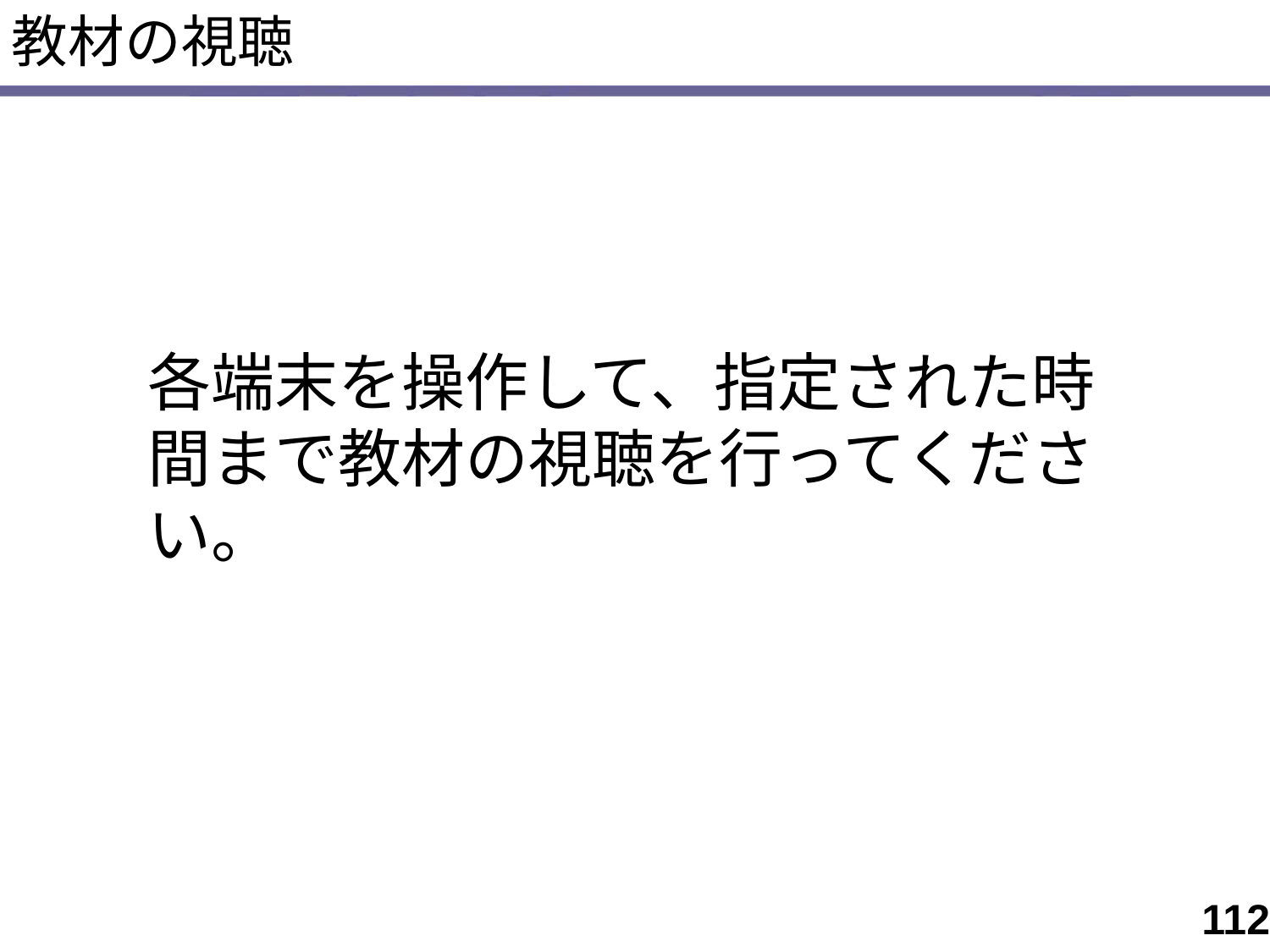

教材の視聴
各端末を操作して、指定された時間まで教材の視聴を行ってください。
112